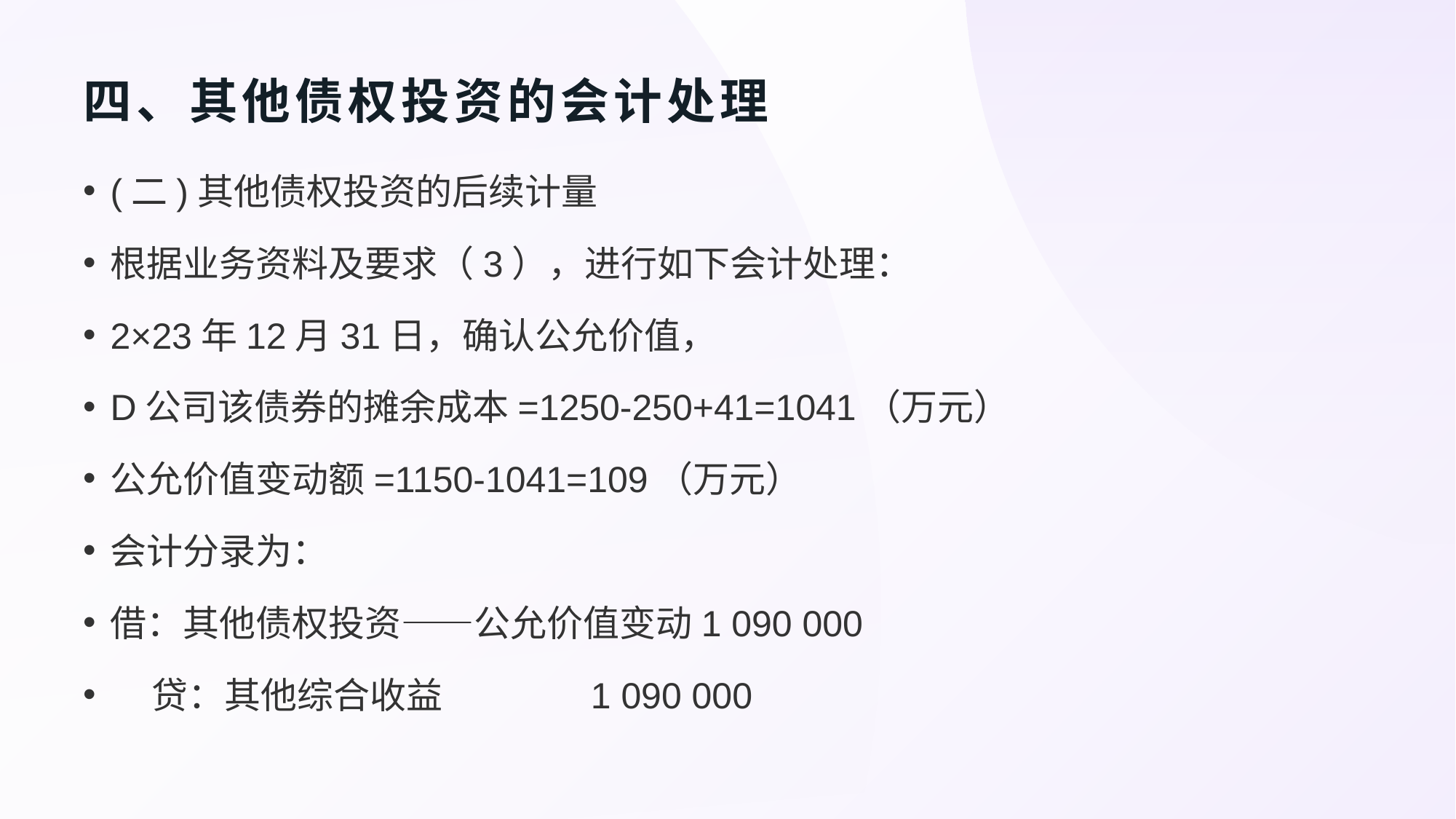

# 四、其他债权投资的会计处理
(二)其他债权投资的后续计量
根据业务资料及要求（3），进行如下会计处理：
2×23年12月31日，确认公允价值，
D公司该债券的摊余成本=1250-250+41=1041（万元）
公允价值变动额=1150-1041=109（万元）
会计分录为：
借：其他债权投资——公允价值变动1 090 000
    贷：其他综合收益                 1 090 000